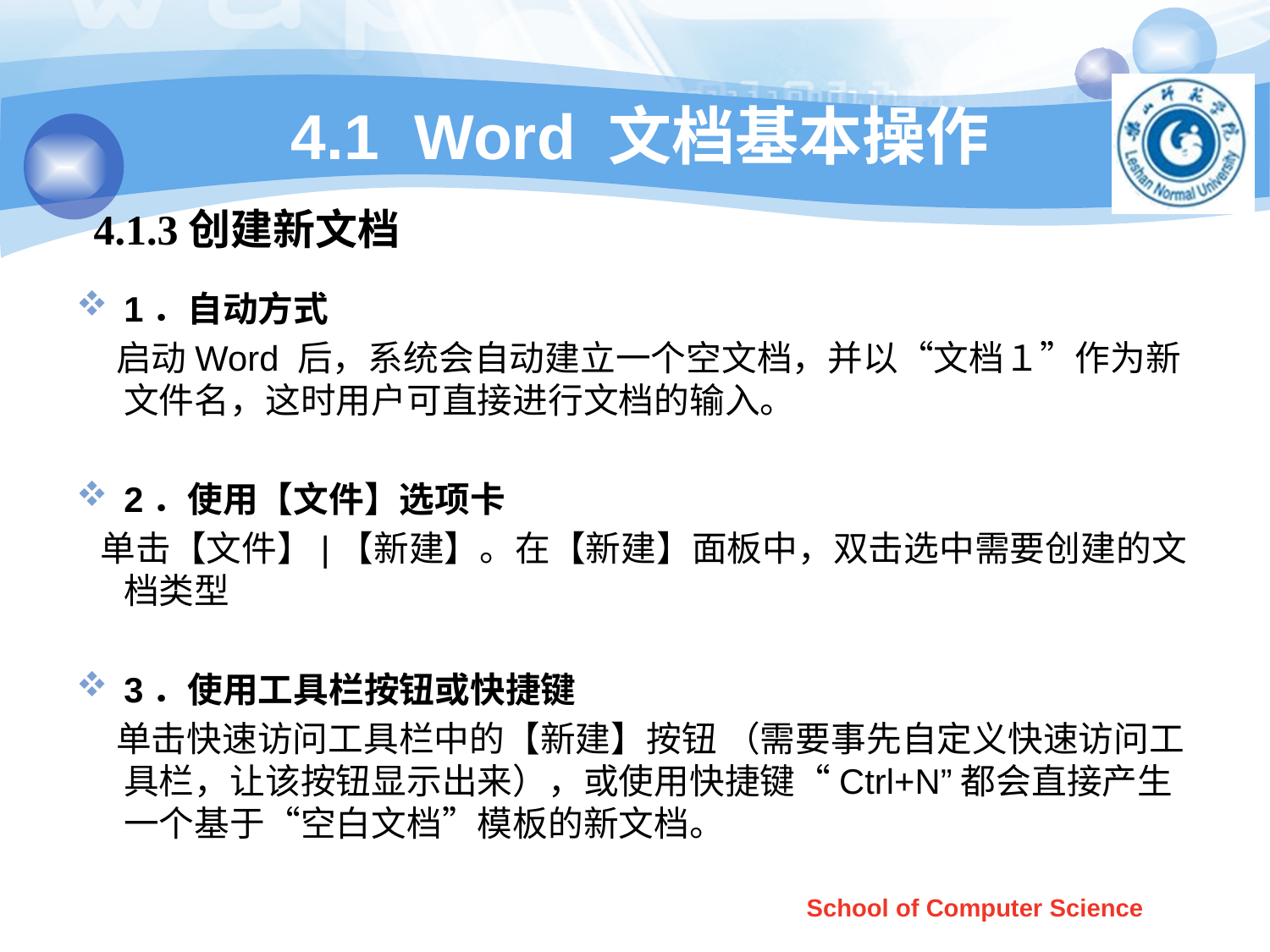

# 4.1  Word 文档基本操作
4.1.3创建新文档
1．自动方式
    启动Word 后，系统会自动建立一个空文档，并以“文档１”作为新文件名，这时用户可直接进行文档的输入。

2．使用【文件】选项卡
  单击【文件】|【新建】。在【新建】面板中，双击选中需要创建的文档类型

3．使用工具栏按钮或快捷键
    单击快速访问工具栏中的【新建】按钮 （需要事先自定义快速访问工具栏，让该按钮显示出来），或使用快捷键“Ctrl+N”都会直接产生一个基于“空白文档”模板的新文档。

School of Computer Science